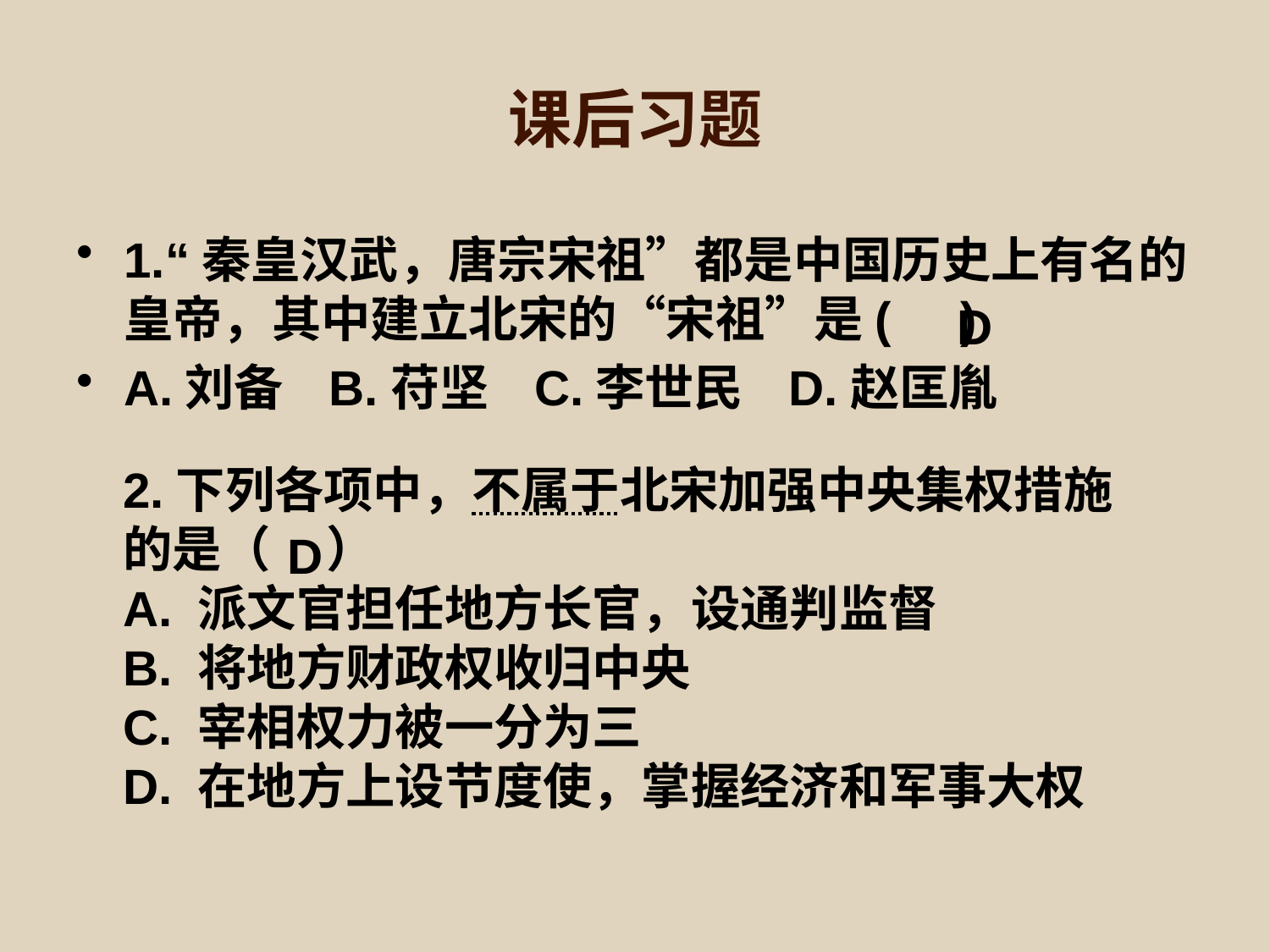

# 课后习题
1.“秦皇汉武，唐宗宋祖”都是中国历史上有名的皇帝，其中建立北宋的“宋祖”是(     )
A.刘备   B.苻坚   C.李世民   D.赵匡胤
D
2.下列各项中，不属于北宋加强中央集权措施的是（     ）
A. 派文官担任地方长官，设通判监督
B. 将地方财政权收归中央
C. 宰相权力被一分为三
D. 在地方上设节度使，掌握经济和军事大权
D